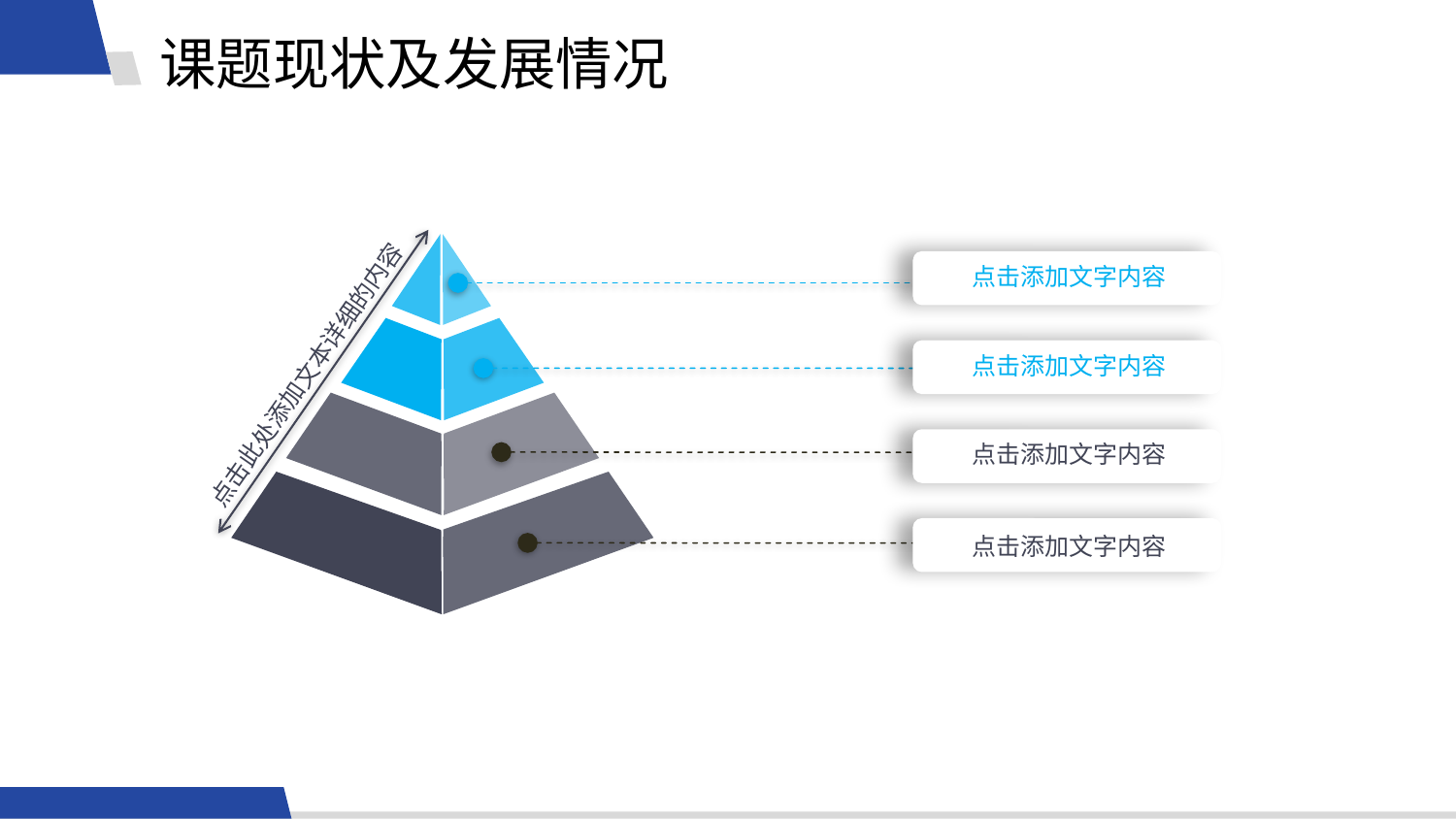

课题现状及发展情况

点击添加文字内容

点击添加文字内容
点击此处添加文本详细的内容

点击添加文字内容

点击添加文字内容